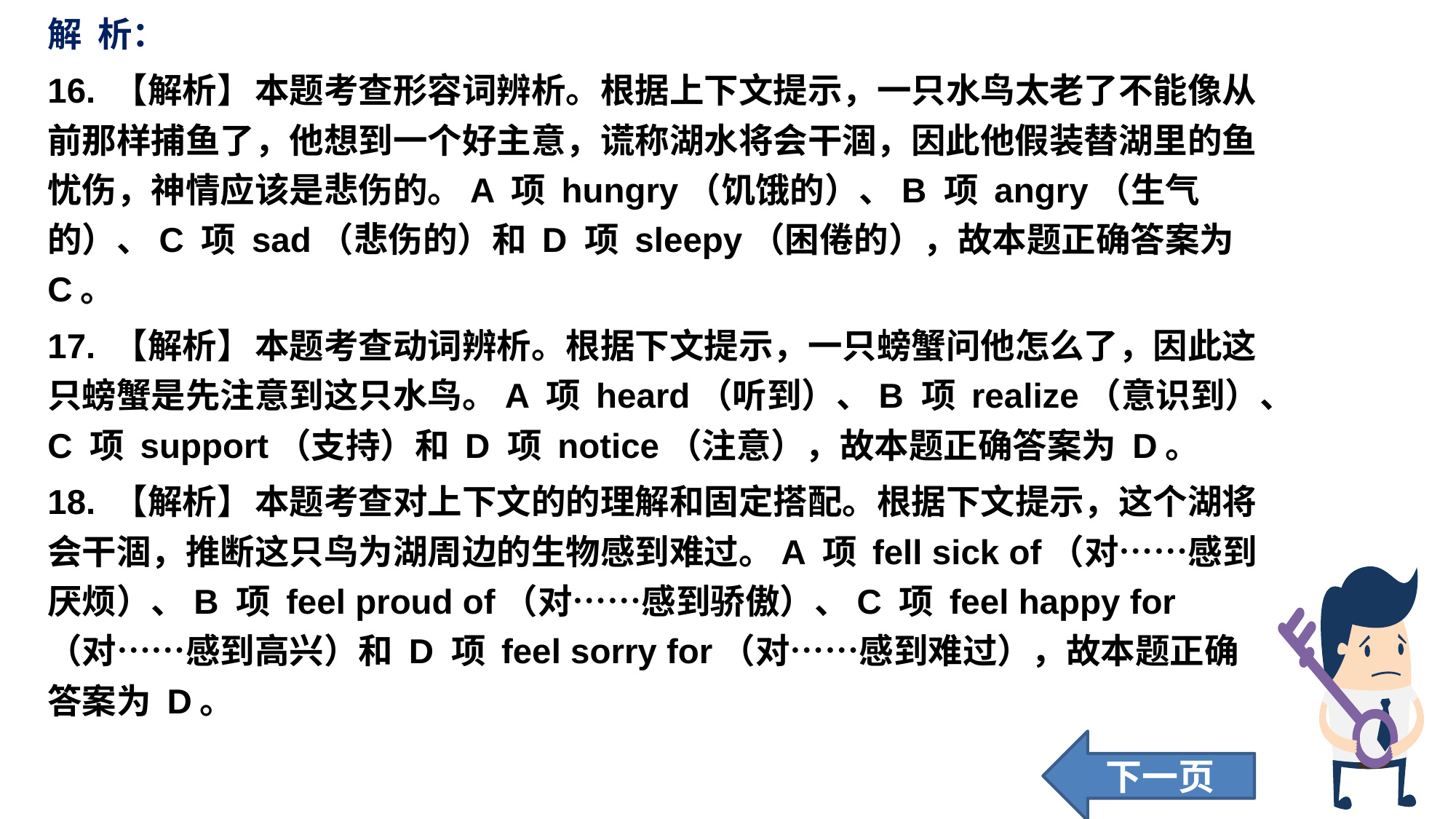

解  析：
16. 【解析】	本题考查形容词辨析。根据上下文提示，一只水鸟太老了不能像从前那样捕鱼了，他想到一个好主意，谎称湖水将会干涸，因此他假装替湖里的鱼忧伤，神情应该是悲伤的。A 项 hungry（饥饿的）、B 项 angry（生气的）、C 项 sad（悲伤的）和 D 项 sleepy（困倦的），故本题正确答案为 C。
17. 【解析】	本题考查动词辨析。根据下文提示，一只螃蟹问他怎么了，因此这只螃蟹是先注意到这只水鸟。A 项 heard（听到）、B 项 realize（意识到）、C 项 support（支持）和 D 项 notice（注意），故本题正确答案为 D。
18. 【解析】	本题考查对上下文的的理解和固定搭配。根据下文提示，这个湖将会干涸，推断这只鸟为湖周边的生物感到难过。A 项 fell sick of（对……感到厌烦）、B 项 feel proud of（对……感到骄傲）、C 项 feel happy for   （对……感到高兴）和 D 项 feel sorry for（对……感到难过），故本题正确答案为 D。

下一页
22